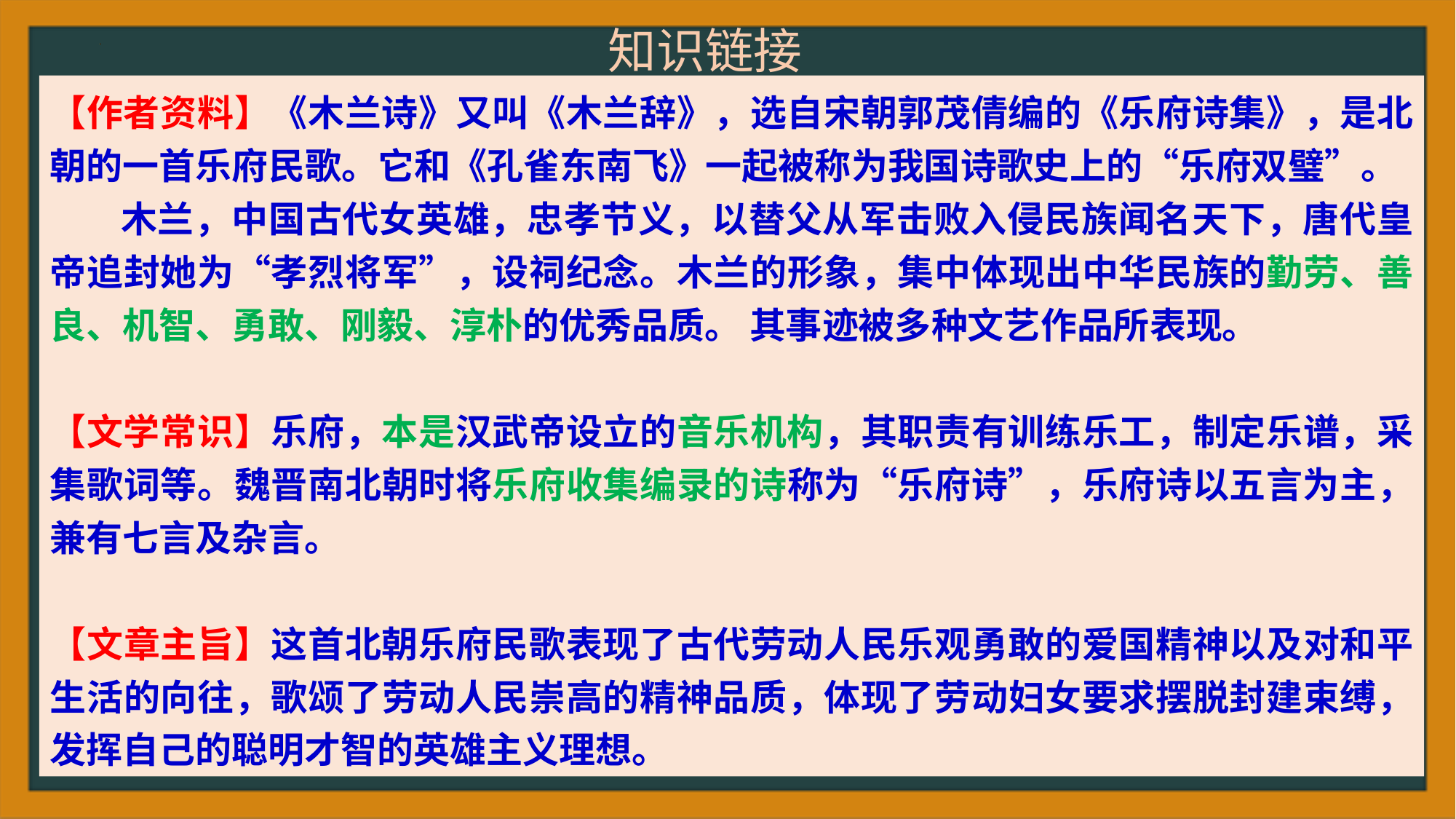

知识链接
【作者资料】《木兰诗》又叫《木兰辞》，选自宋朝郭茂倩编的《乐府诗集》，是北朝的一首乐府民歌。它和《孔雀东南飞》一起被称为我国诗歌史上的“乐府双璧”。
       木兰，中国古代女英雄，忠孝节义，以替父从军击败入侵民族闻名天下，唐代皇帝追封她为“孝烈将军”，设祠纪念。木兰的形象，集中体现出中华民族的勤劳、善良、机智、勇敢、刚毅、淳朴的优秀品质。 其事迹被多种文艺作品所表现。

【文学常识】乐府，本是汉武帝设立的音乐机构，其职责有训练乐工，制定乐谱，采集歌词等。魏晋南北朝时将乐府收集编录的诗称为“乐府诗”，乐府诗以五言为主，兼有七言及杂言。

【文章主旨】这首北朝乐府民歌表现了古代劳动人民乐观勇敢的爱国精神以及对和平生活的向往，歌颂了劳动人民崇高的精神品质，体现了劳动妇女要求摆脱封建束缚，发挥自己的聪明才智的英雄主义理想。